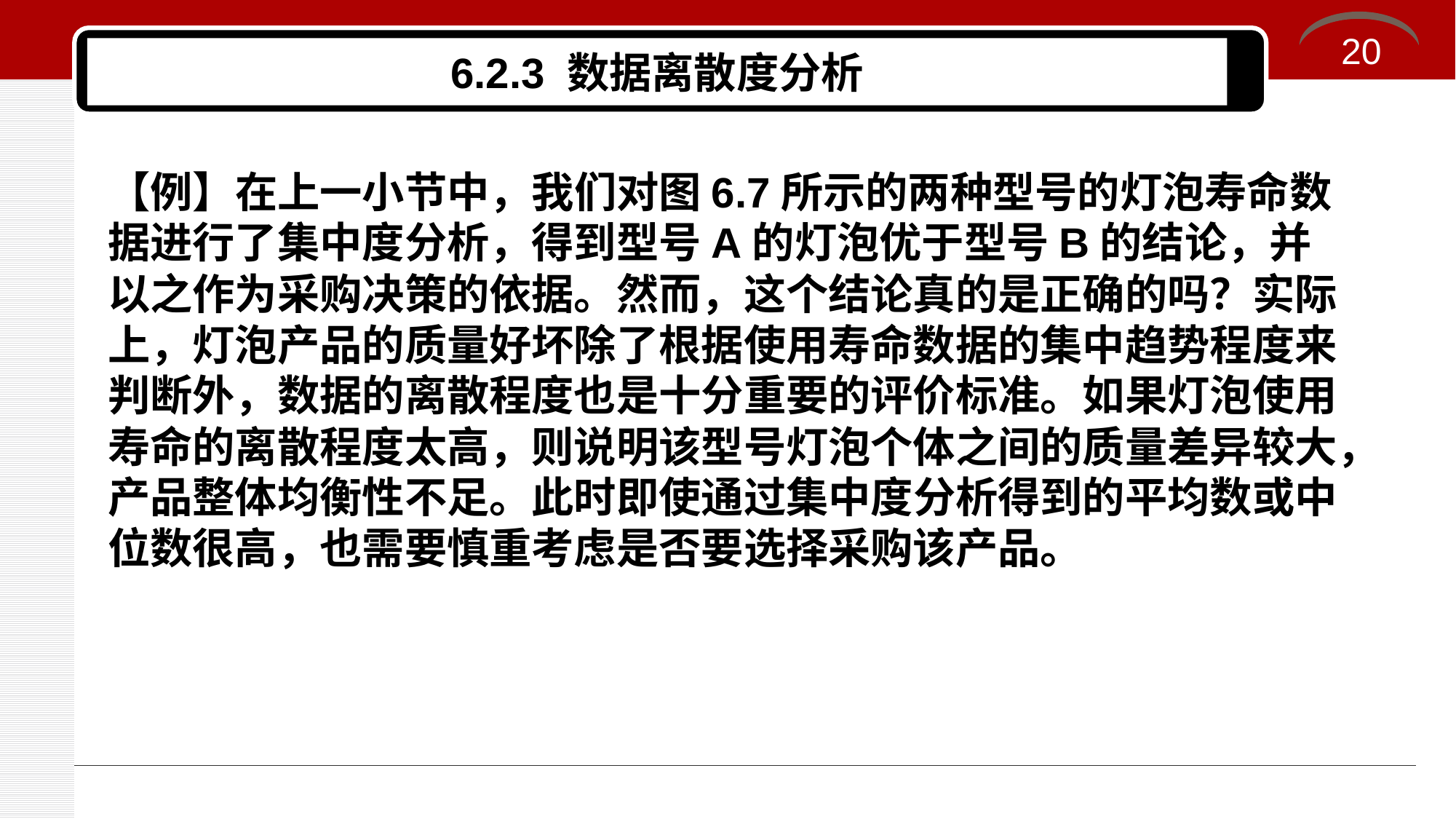

20
# 6.2.3 数据离散度分析
【例】在上一小节中，我们对图6.7所示的两种型号的灯泡寿命数据进行了集中度分析，得到型号A的灯泡优于型号B的结论，并以之作为采购决策的依据。然而，这个结论真的是正确的吗？实际上，灯泡产品的质量好坏除了根据使用寿命数据的集中趋势程度来判断外，数据的离散程度也是十分重要的评价标准。如果灯泡使用寿命的离散程度太高，则说明该型号灯泡个体之间的质量差异较大，产品整体均衡性不足。此时即使通过集中度分析得到的平均数或中位数很高，也需要慎重考虑是否要选择采购该产品。